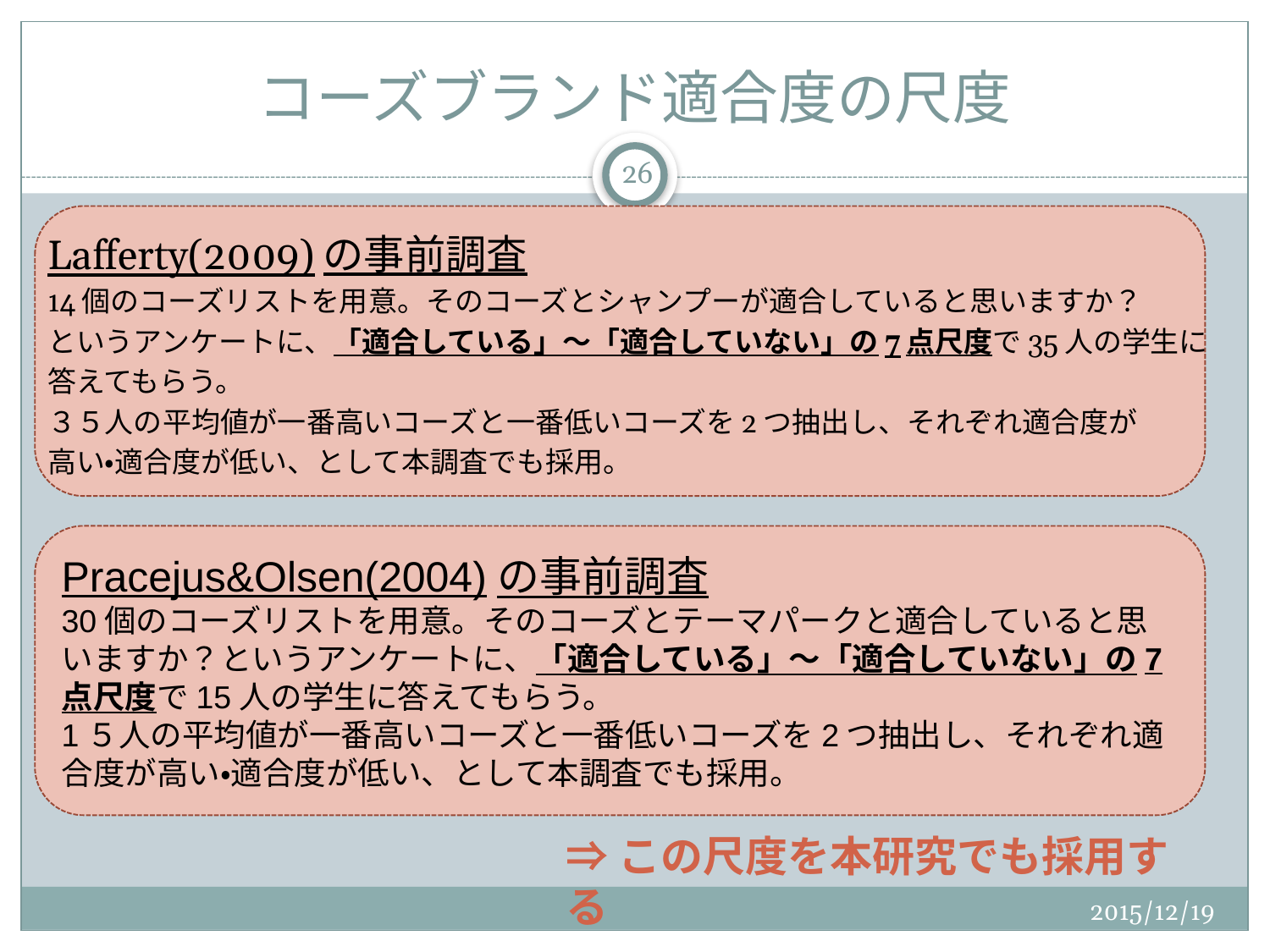

# コーズブランド適合度の尺度
26

Lafferty(2009)の事前調査
14個のコーズリストを用意。そのコーズとシャンプーが適合していると思いますか？
というアンケートに、「適合している」～「適合していない」の7点尺度で35人の学生に
答えてもらう。
３５人の平均値が一番高いコーズと一番低いコーズを2つ抽出し、それぞれ適合度が
高い・適合度が低い、として本調査でも採用。

Pracejus&Olsen(2004)の事前調査
30個のコーズリストを用意。そのコーズとテーマパークと適合していると思いますか？というアンケートに、「適合している」～「適合していない」の7点尺度で15人の学生に答えてもらう。
1５人の平均値が一番高いコーズと一番低いコーズを2つ抽出し、それぞれ適合度が高い・適合度が低い、として本調査でも採用。

⇒この尺度を本研究でも採用する
2015/12/19